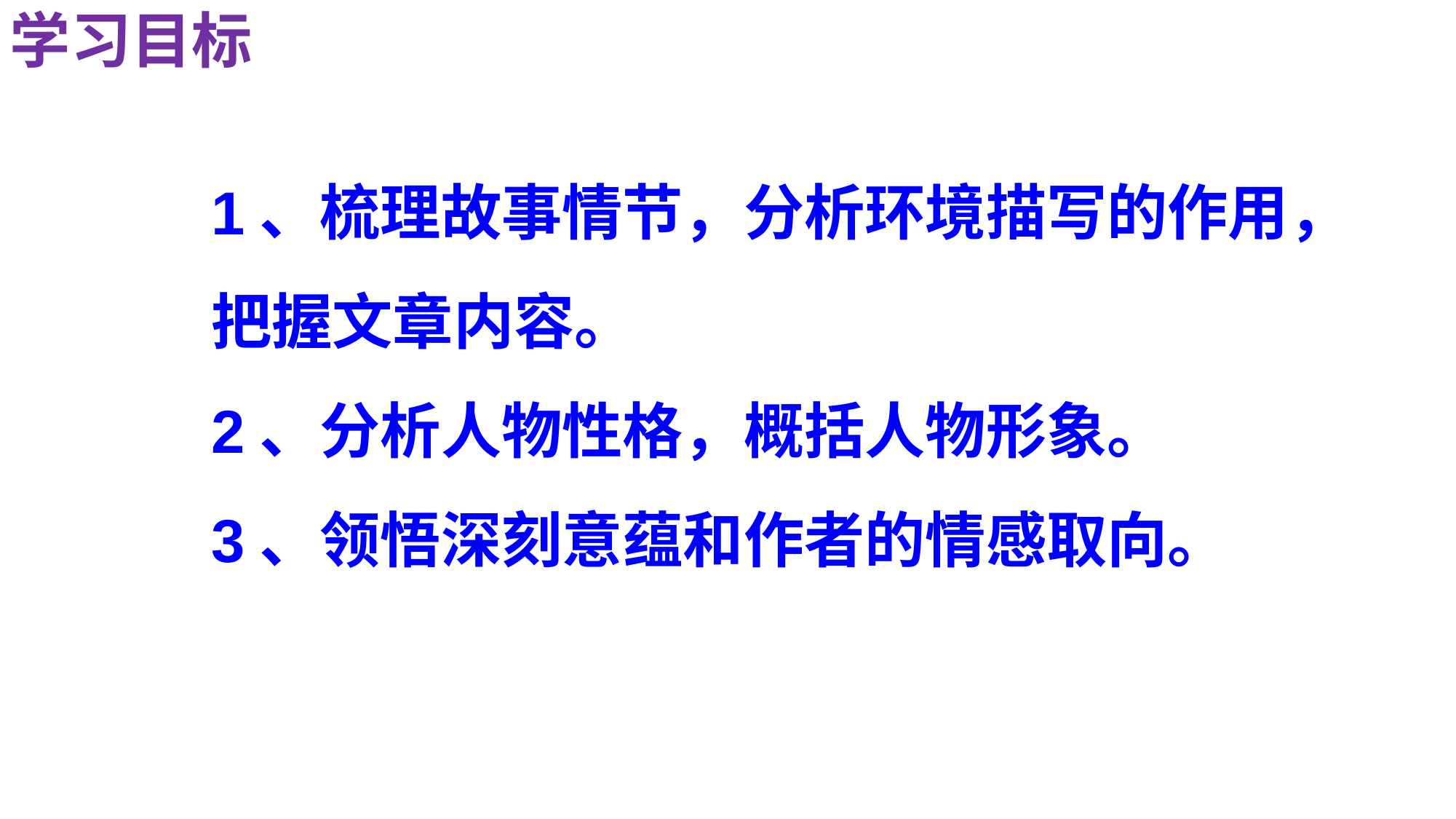

学习目标
1、梳理故事情节，分析环境描写的作用，把握文章内容。
2、分析人物性格，概括人物形象。
3、领悟深刻意蕴和作者的情感取向。